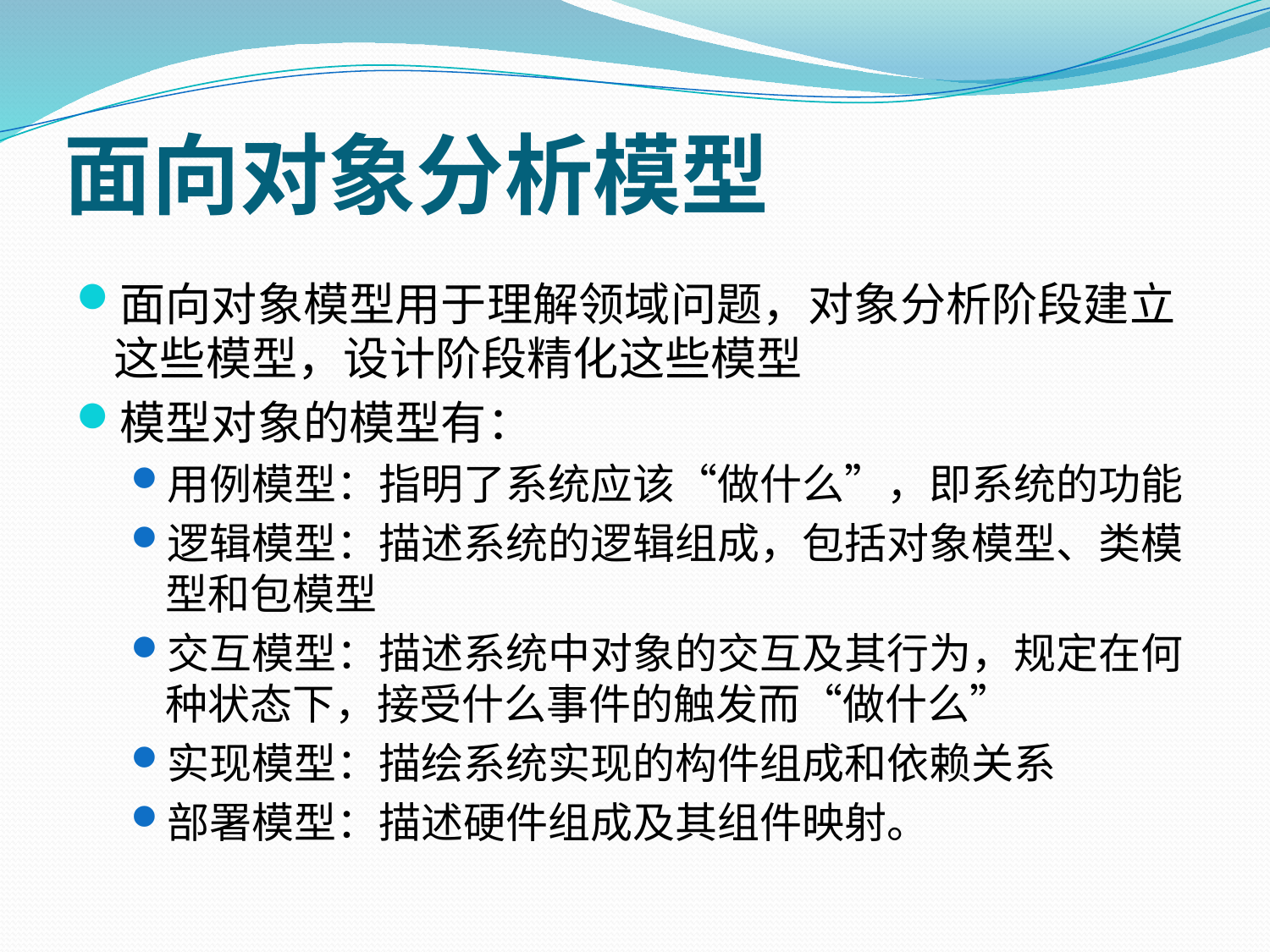

# 面向对象分析模型
面向对象模型用于理解领域问题，对象分析阶段建立这些模型，设计阶段精化这些模型
模型对象的模型有：
用例模型：指明了系统应该“做什么”，即系统的功能
逻辑模型：描述系统的逻辑组成，包括对象模型、类模型和包模型
交互模型：描述系统中对象的交互及其行为，规定在何种状态下，接受什么事件的触发而“做什么”
实现模型：描绘系统实现的构件组成和依赖关系
部署模型：描述硬件组成及其组件映射。